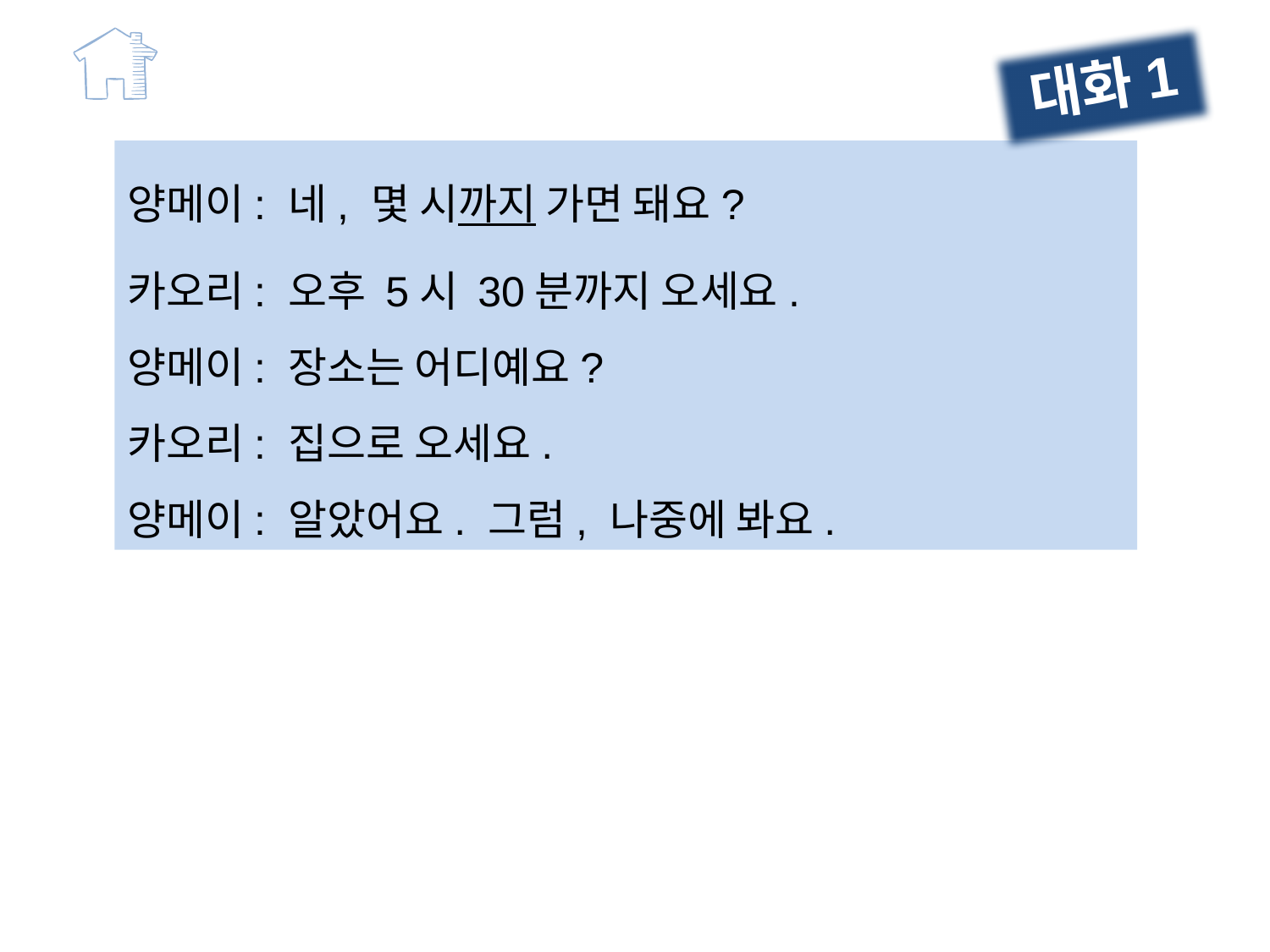

대화1
양메이: 네, 몇 시까지 가면 돼요?
카오리: 오후 5시 30분까지 오세요.
양메이: 장소는 어디예요?
카오리: 집으로 오세요.
양메이: 알았어요. 그럼, 나중에 봐요.